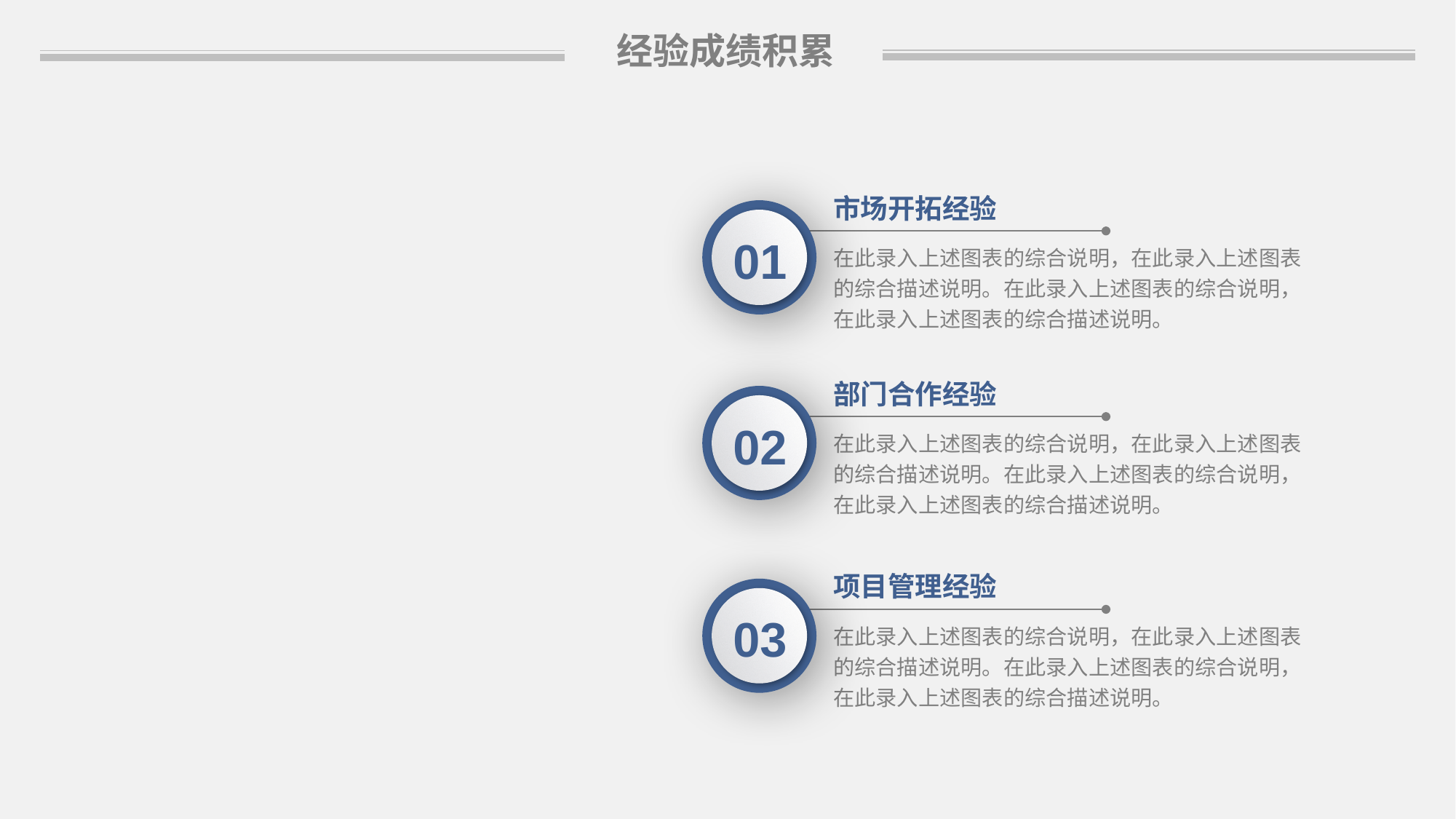

经验成绩积累
市场开拓经验

01
在此录入上述图表的综合说明，在此录入上述图表的综合描述说明。在此录入上述图表的综合说明，在此录入上述图表的综合描述说明。
部门合作经验

02
在此录入上述图表的综合说明，在此录入上述图表的综合描述说明。在此录入上述图表的综合说明，在此录入上述图表的综合描述说明。
项目管理经验

03
在此录入上述图表的综合说明，在此录入上述图表的综合描述说明。在此录入上述图表的综合说明，在此录入上述图表的综合描述说明。